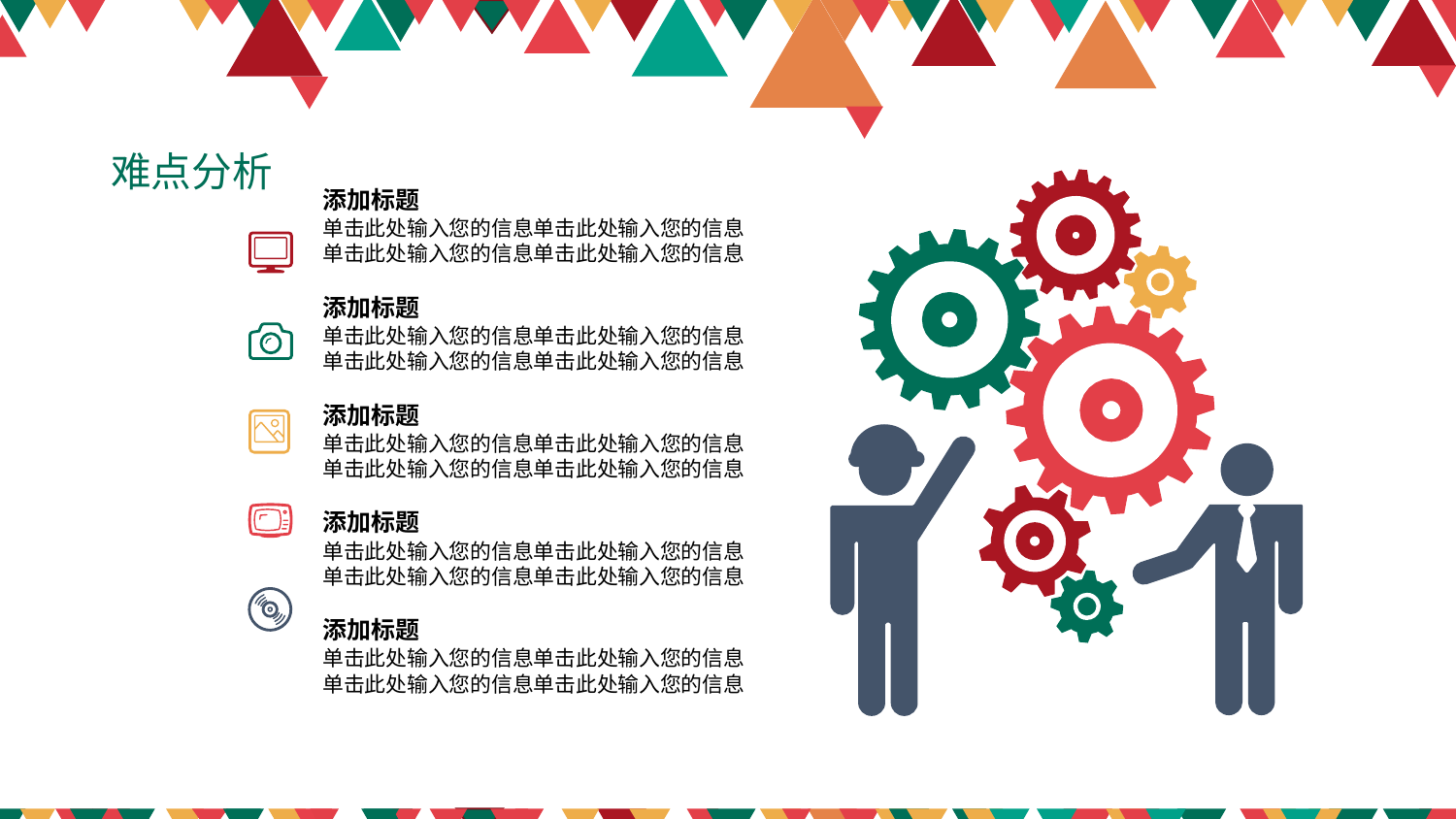

难点分析

添加标题
单击此处输入您的信息单击此处输入您的信息单击此处输入您的信息单击此处输入您的信息

添加标题
单击此处输入您的信息单击此处输入您的信息单击此处输入您的信息单击此处输入您的信息

添加标题
单击此处输入您的信息单击此处输入您的信息单击此处输入您的信息单击此处输入您的信息

添加标题
单击此处输入您的信息单击此处输入您的信息单击此处输入您的信息单击此处输入您的信息

添加标题
单击此处输入您的信息单击此处输入您的信息单击此处输入您的信息单击此处输入您的信息